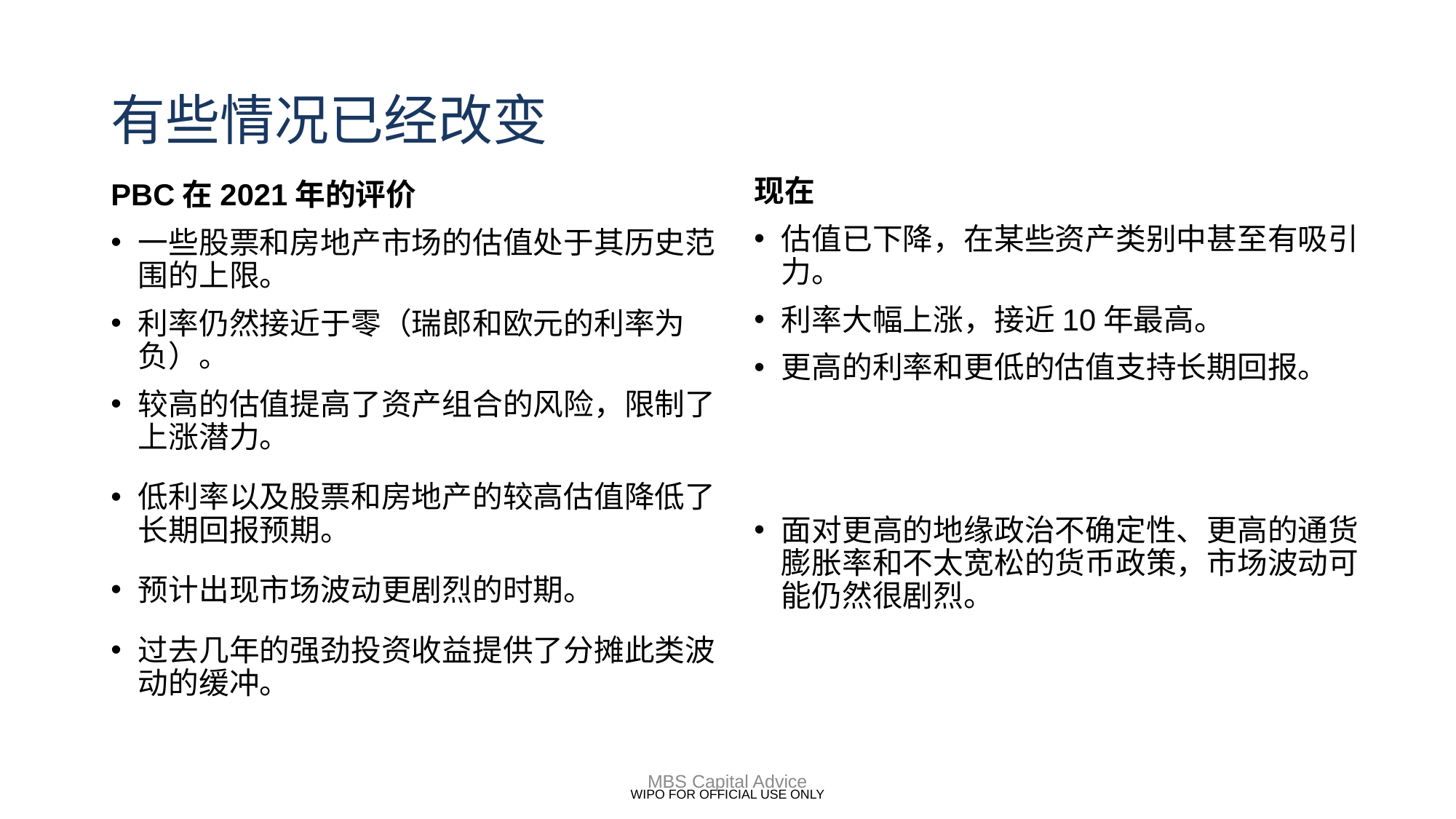

# 有些情况已经改变
现在
估值已下降，在某些资产类别中甚至有吸引力。
利率大幅上涨，接近10年最高。
更高的利率和更低的估值支持长期回报。

面对更高的地缘政治不确定性、更高的通货膨胀率和不太宽松的货币政策，市场波动可能仍然很剧烈。

PBC在2021年的评价
一些股票和房地产市场的估值处于其历史范围的上限。
利率仍然接近于零（瑞郎和欧元的利率为负）。
较高的估值提高了资产组合的风险，限制了上涨潜力。
低利率以及股票和房地产的较高估值降低了长期回报预期。
预计出现市场波动更剧烈的时期。
过去几年的强劲投资收益提供了分摊此类波动的缓冲。
MBS Capital Advice